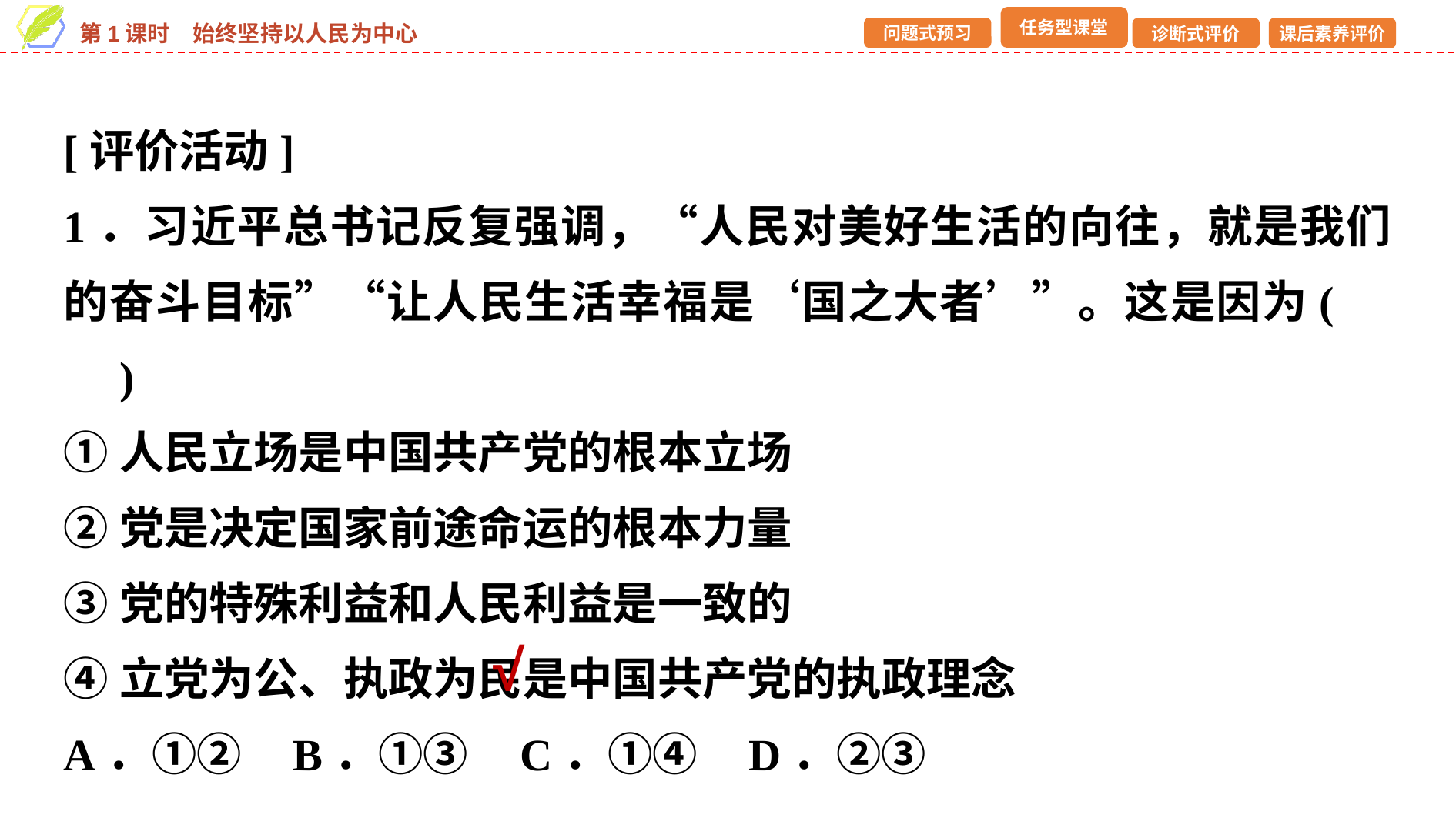

[评价活动]
1．习近平总书记反复强调，“人民对美好生活的向往，就是我们的奋斗目标”“让人民生活幸福是‘国之大者’”。这是因为(　　)
①人民立场是中国共产党的根本立场
②党是决定国家前途命运的根本力量
③党的特殊利益和人民利益是一致的
④立党为公、执政为民是中国共产党的执政理念
A．①②    B．①③    C．①④    D．②③
√